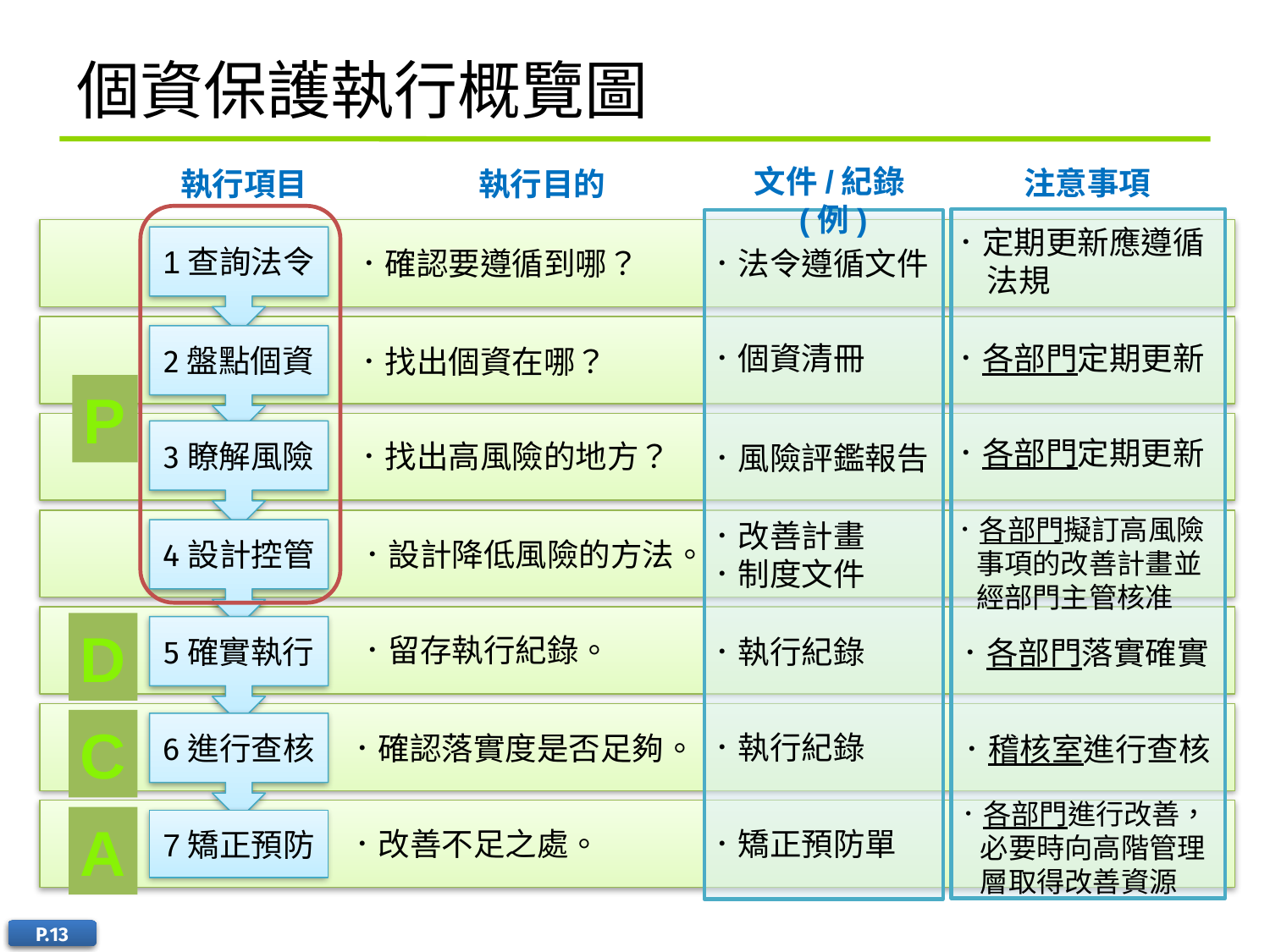

# 個資保護執行概覽圖
文件/紀錄(例)
注意事項

．定期更新應遵循
    法規
．各部門定期更新
．各部門定期更新
．各部門擬訂高風險事項的改善計畫並經部門主管核准
．各部門落實確實
．稽核室進行查核
．各部門進行改善，必要時向高階管理層取得改善資源
執行項目
執行目的

1查詢法令
．確認要遵循到哪？
．法令遵循文件

2盤點個資
．個資清冊
．找出個資在哪？
P

3瞭解風險
．找出高風險的地方？
．風險評鑑報告

．改善計畫
．制度文件
4設計控管
．設計降低風險的方法。

D
5確實執行
．留存執行紀錄。
．執行紀錄

C
6進行查核
．執行紀錄
．確認落實度是否足夠。

A
7矯正預防
．改善不足之處。
．矯正預防單